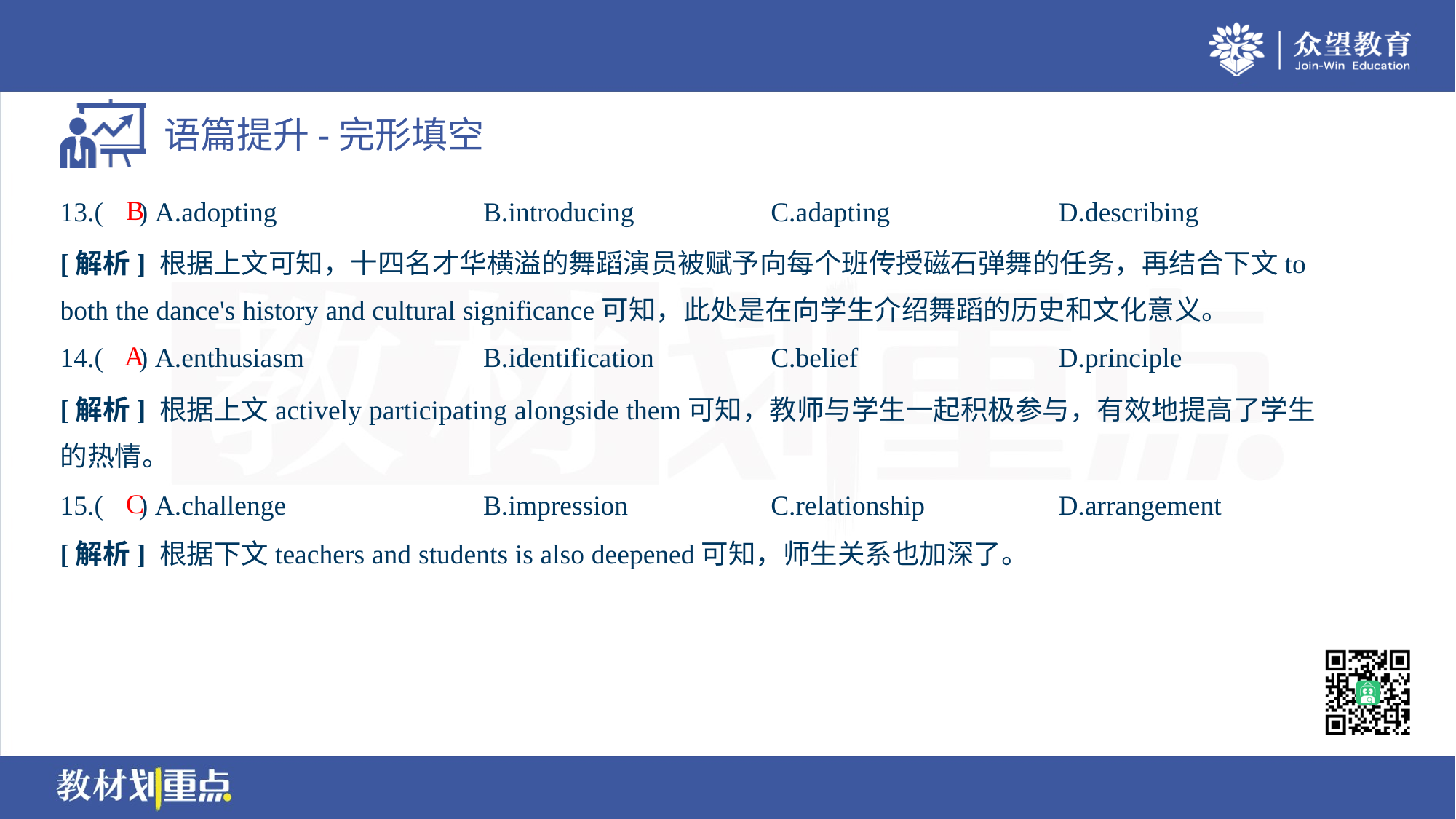

B
13.(     ) A.adopting	B.introducing	C.adapting	D.describing
[解析] 根据上文可知，十四名才华横溢的舞蹈演员被赋予向每个班传授磁石弹舞的任务，再结合下文to
both the dance's history and cultural significance可知，此处是在向学生介绍舞蹈的历史和文化意义。
A
14.(     ) A.enthusiasm	B.identification	C.belief	D.principle
[解析] 根据上文actively participating alongside them可知，教师与学生一起积极参与，有效地提高了学生
的热情。
C
15.(     ) A.challenge	B.impression	C.relationship	D.arrangement
[解析] 根据下文teachers and students is also deepened可知，师生关系也加深了。